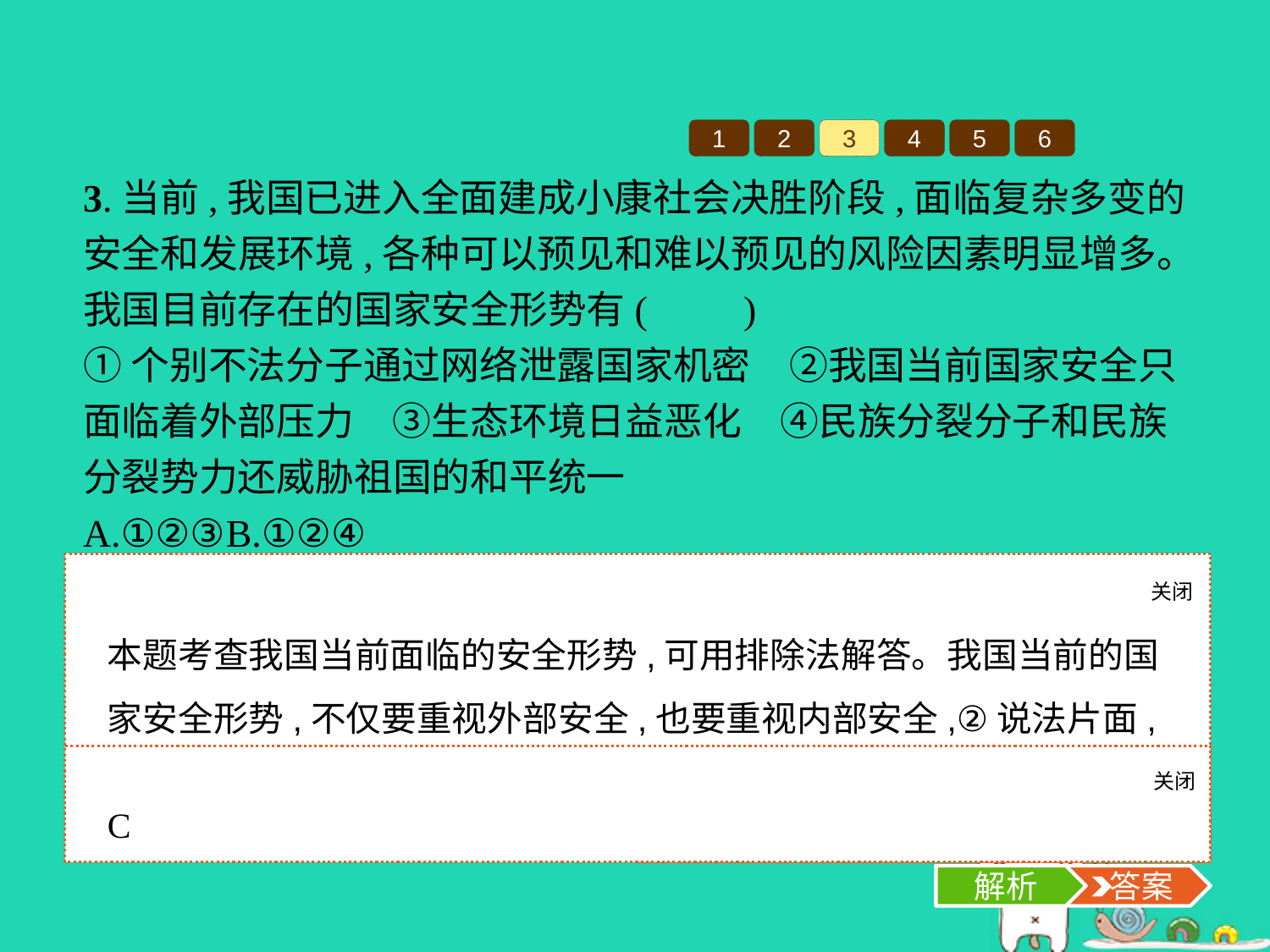

1
2
3
4
5
6
3.当前,我国已进入全面建成小康社会决胜阶段,面临复杂多变的安全和发展环境,各种可以预见和难以预见的风险因素明显增多。我国目前存在的国家安全形势有(　　)
①个别不法分子通过网络泄露国家机密　②我国当前国家安全只面临着外部压力　③生态环境日益恶化　④民族分裂分子和民族分裂势力还威胁祖国的和平统一
A.①②③	B.①②④
C.①③④	D.②③④

关闭
解析

本题考查我国当前面临的安全形势,可用排除法解答。我国当前的国家安全形势,不仅要重视外部安全,也要重视内部安全,②说法片面,应排除。故选C项。

关闭
解析
  答案

C
解析
  答案